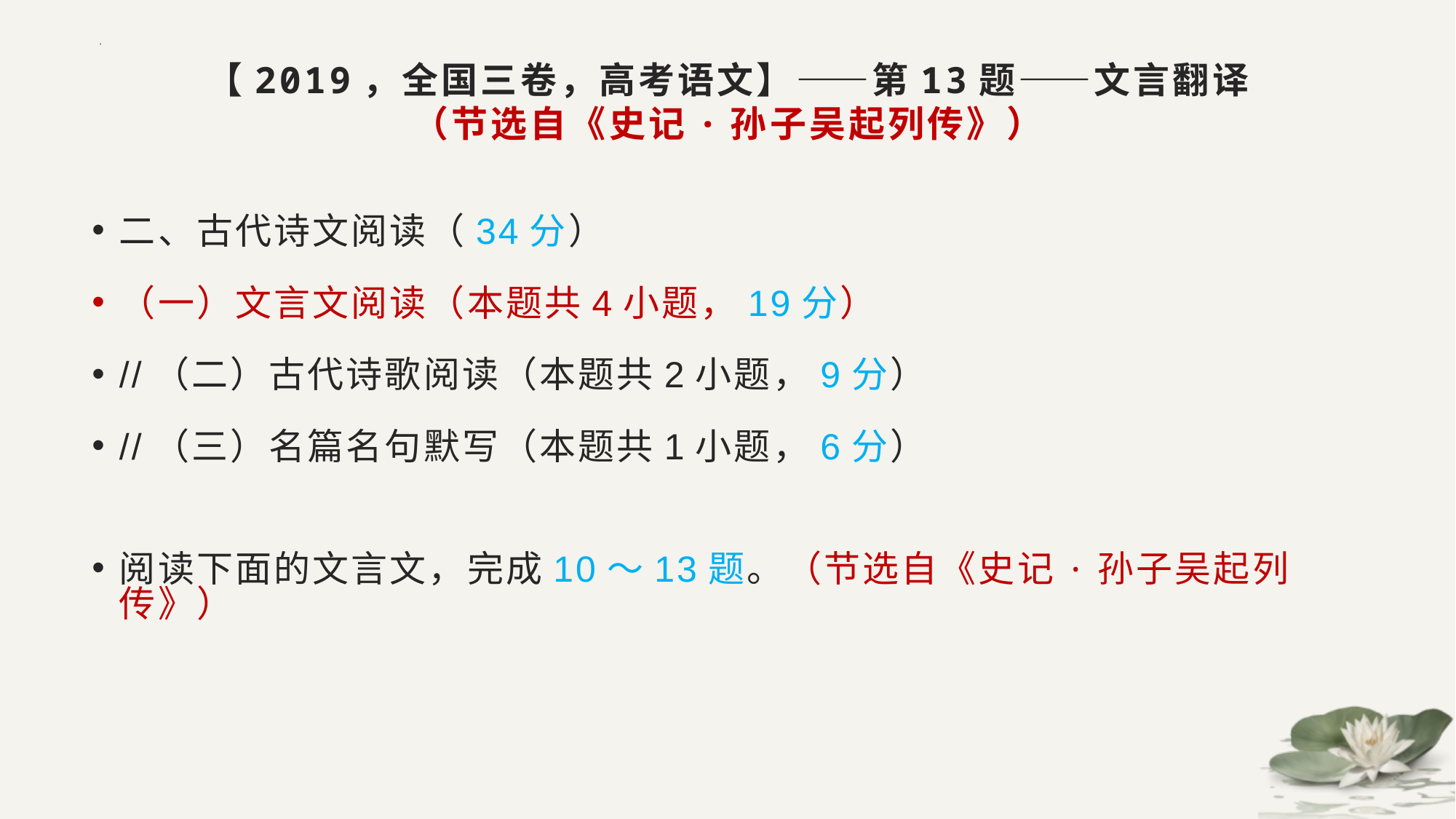

# 【2019，全国三卷，高考语文】——第13题——文言翻译 （节选自《史记·孙子吴起列传》）
二、古代诗文阅读（34分）
（一）文言文阅读（本题共4小题，19分）
//（二）古代诗歌阅读（本题共2小题，9分）
//（三）名篇名句默写（本题共1小题，6分）

阅读下面的文言文，完成10～13题。（节选自《史记·孙子吴起列传》）